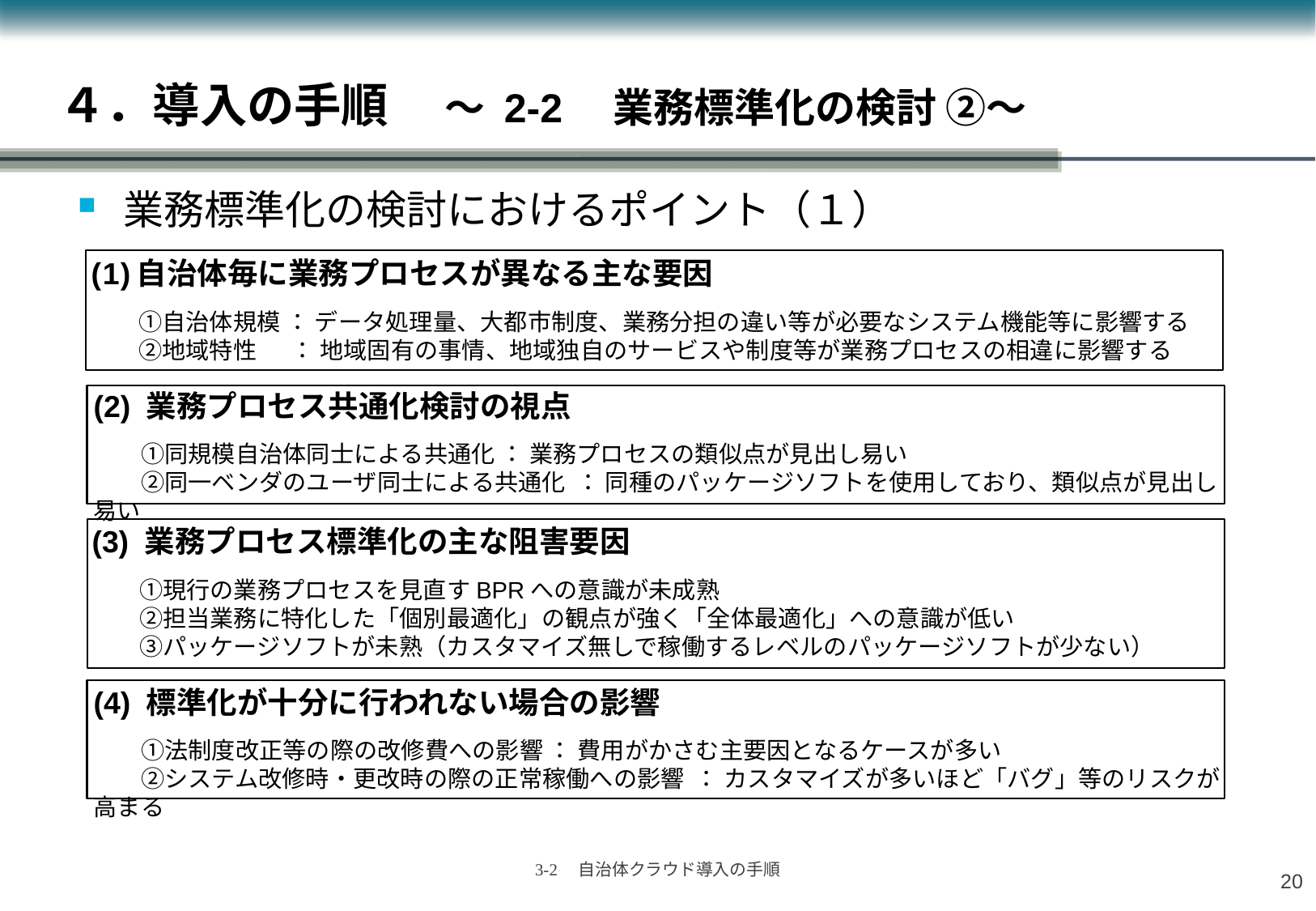

４．導入の手順　 ～ 2-2　業務標準化の検討 ②～
業務標準化の検討におけるポイント（１）

自治体毎に業務プロセスが異なる主な要因

　　①自治体規模 ： データ処理量、大都市制度、業務分担の違い等が必要なシステム機能等に影響する
　　②地域特性　  ： 地域固有の事情、地域独自のサービスや制度等が業務プロセスの相違に影響する

(2) 業務プロセス共通化検討の視点

　　①同規模自治体同士による共通化 ： 業務プロセスの類似点が見出し易い
　　②同一ベンダのユーザ同士による共通化  ： 同種のパッケージソフトを使用しており、類似点が見出し易い

(3) 業務プロセス標準化の主な阻害要因

　　①現行の業務プロセスを見直すBPRへの意識が未成熟
　　②担当業務に特化した「個別最適化」の観点が強く「全体最適化」への意識が低い
　　③パッケージソフトが未熟（カスタマイズ無しで稼働するレベルのパッケージソフトが少ない）

(4) 標準化が十分に行われない場合の影響

　　①法制度改正等の際の改修費への影響 ： 費用がかさむ主要因となるケースが多い
　　②システム改修時・更改時の際の正常稼働への影響  ： カスタマイズが多いほど「バグ」等のリスクが高まる

20
3-2　自治体クラウド導入の手順